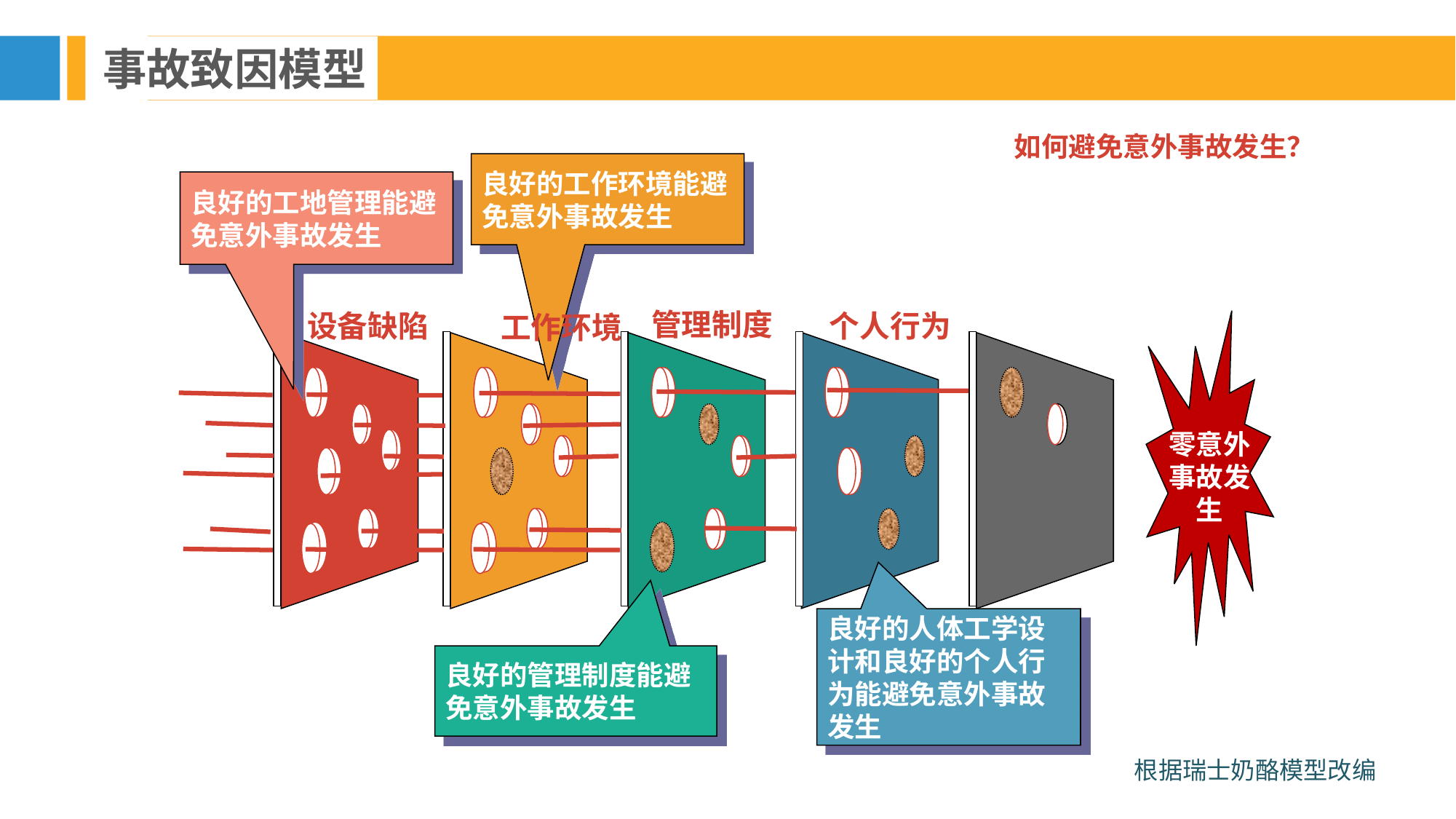

事故致因模型
如何避免意外事故发生？
良好的工作环境能避免意外事故发生
良好的工地管理能避免意外事故发生
管理制度
设备缺陷
个人行为
工作环境

零意外事故发生
良好的人体工学设计和良好的个人行为能避免意外事故发生
良好的管理制度能避免意外事故发生
根据瑞士奶酪模型改编